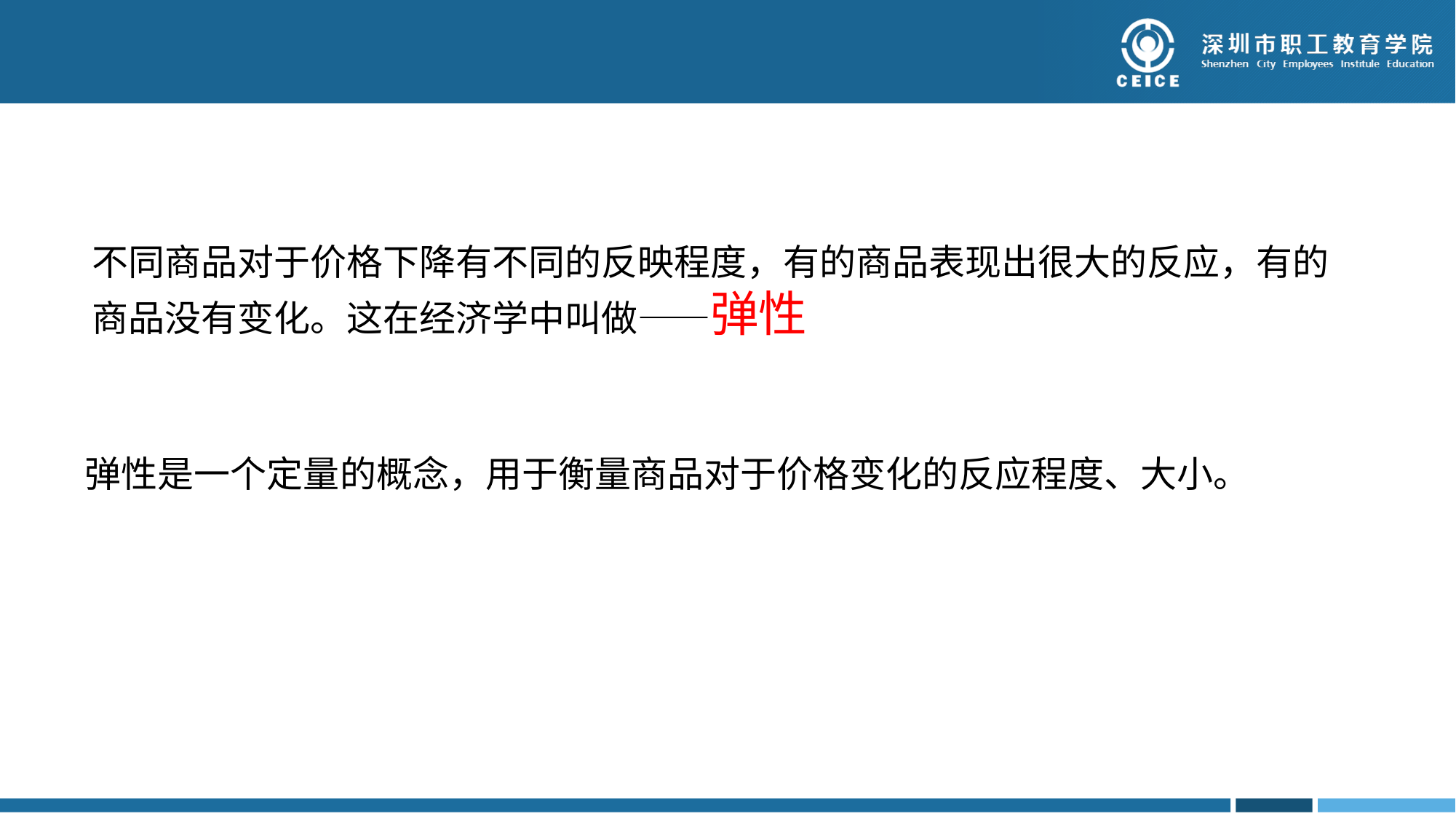

不同商品对于价格下降有不同的反映程度，有的商品表现出很大的反应，有的商品没有变化。这在经济学中叫做——弹性
弹性是一个定量的概念，用于衡量商品对于价格变化的反应程度、大小。